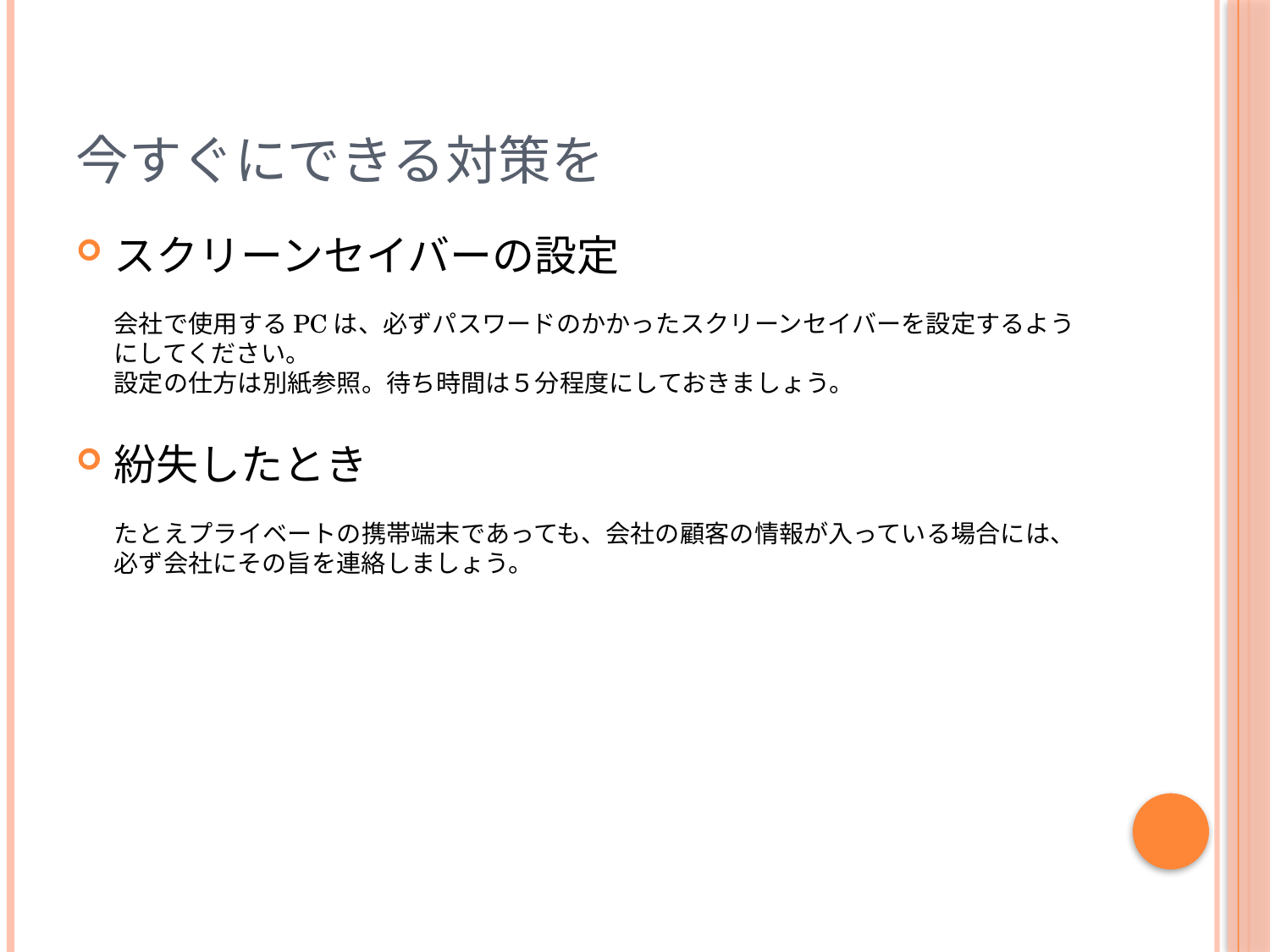

# 今すぐにできる対策を
スクリーンセイバーの設定
会社で使用するPCは、必ずパスワードのかかったスクリーンセイバーを設定するようにしてください。
設定の仕方は別紙参照。待ち時間は５分程度にしておきましょう。
紛失したとき
たとえプライベートの携帯端末であっても、会社の顧客の情報が入っている場合には、必ず会社にその旨を連絡しましょう。